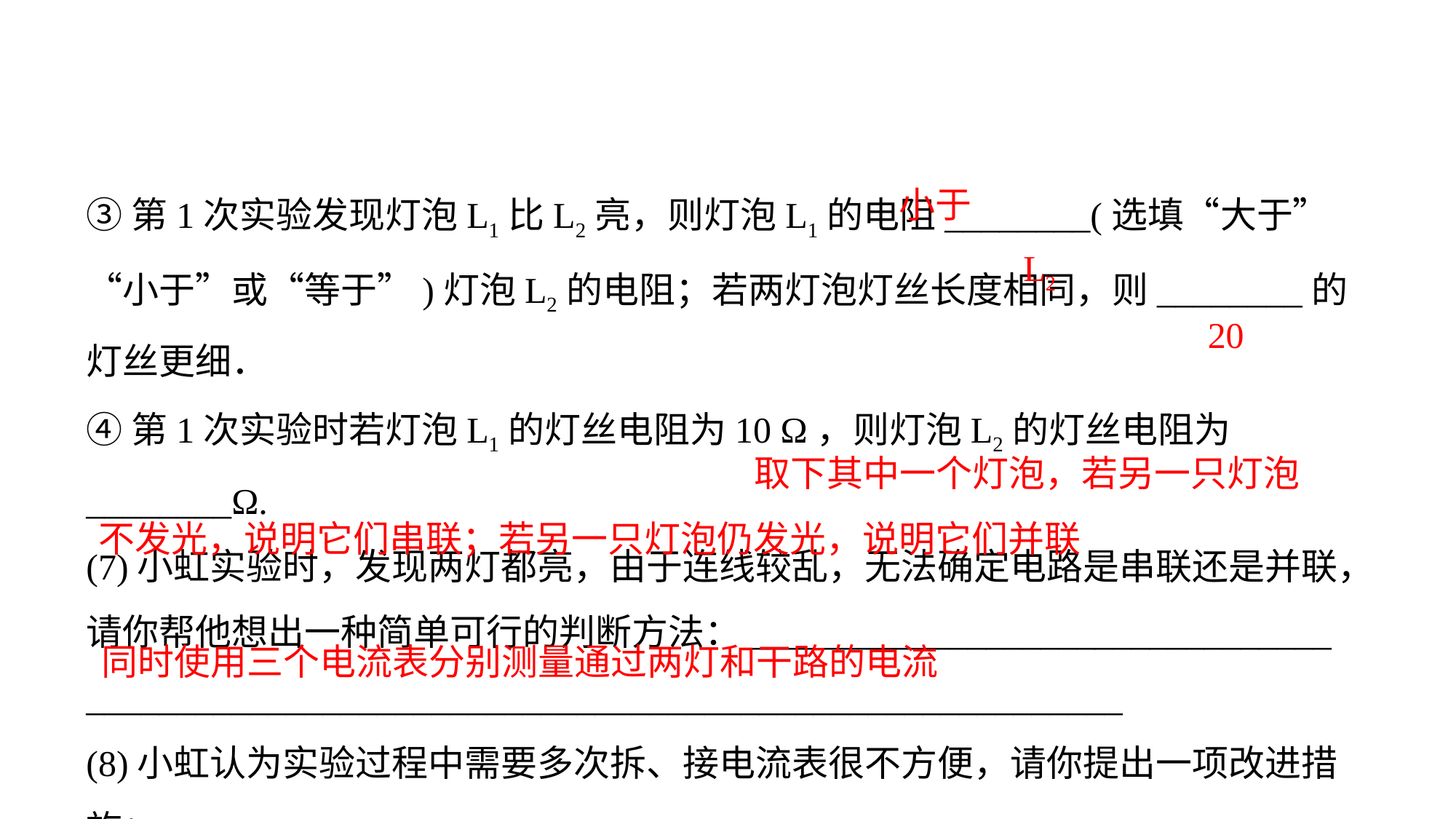

③第1次实验发现灯泡L1比L2亮，则灯泡L1的电阻________(选填“大于”“小于”或“等于”)灯泡L2的电阻；若两灯泡灯丝长度相同，则________的灯丝更细．
④第1次实验时若灯泡L1的灯丝电阻为10 Ω，则灯泡L2的灯丝电阻为________Ω.(7)小虹实验时，发现两灯都亮，由于连线较乱，无法确定电路是串联还是并联，请你帮他想出一种简单可行的判断方法：________________________________
_________________________________________________________(8)小虹认为实验过程中需要多次拆、接电流表很不方便，请你提出一项改进措施：________________________________________________.
小于
L2
20
                                                                               取下其中一个灯泡，若另一只灯泡不发光，说明它们串联；若另一只灯泡仍发光，说明它们并联
同时使用三个电流表分别测量通过两灯和干路的电流